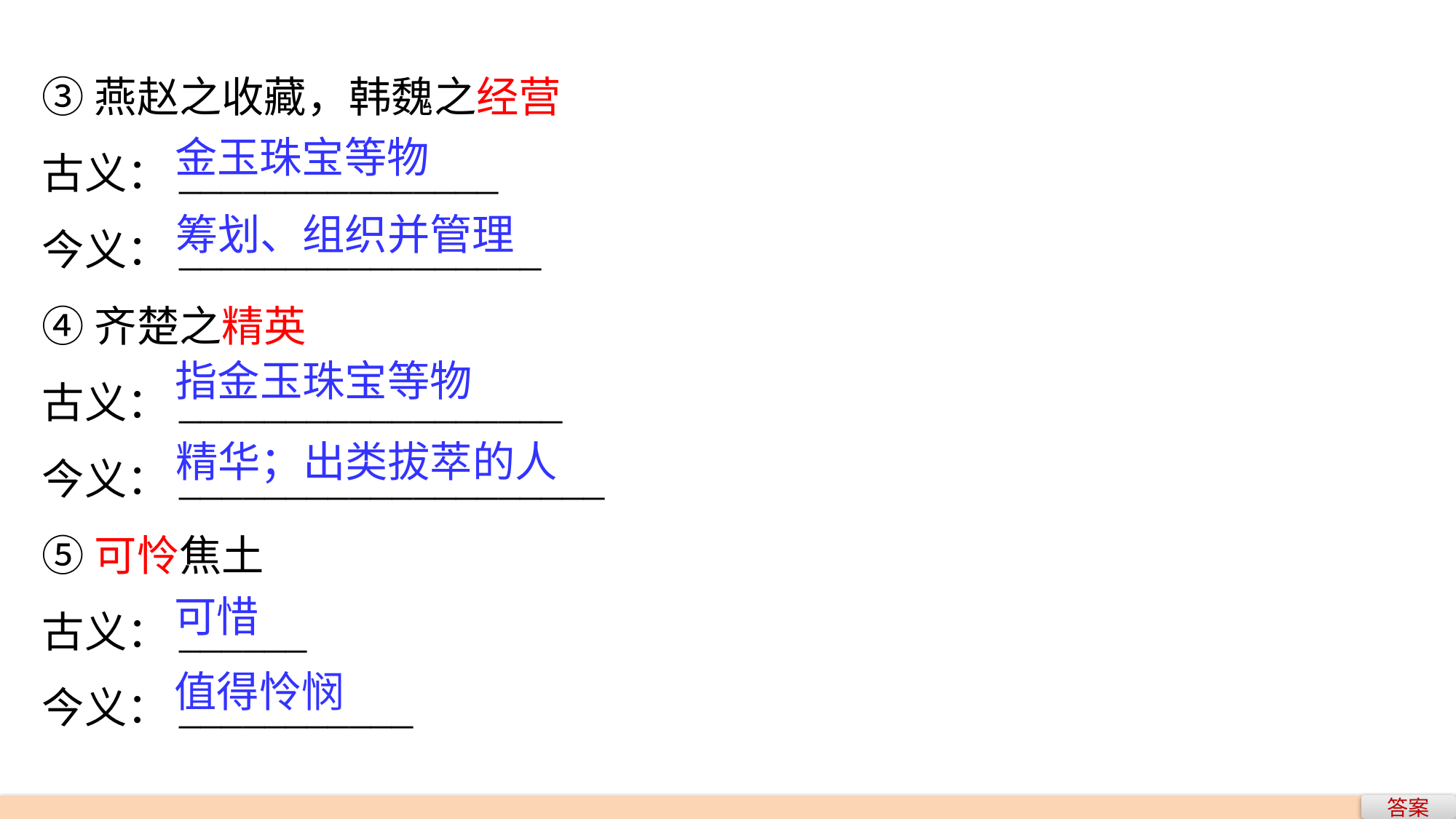

③燕赵之收藏，韩魏之经营
古义：_______________
今义：_________________
④齐楚之精英
古义：__________________
今义：____________________
⑤可怜焦土
古义：______
今义：___________
金玉珠宝等物
筹划、组织并管理
指金玉珠宝等物
精华；出类拔萃的人
可惜
值得怜悯
答案